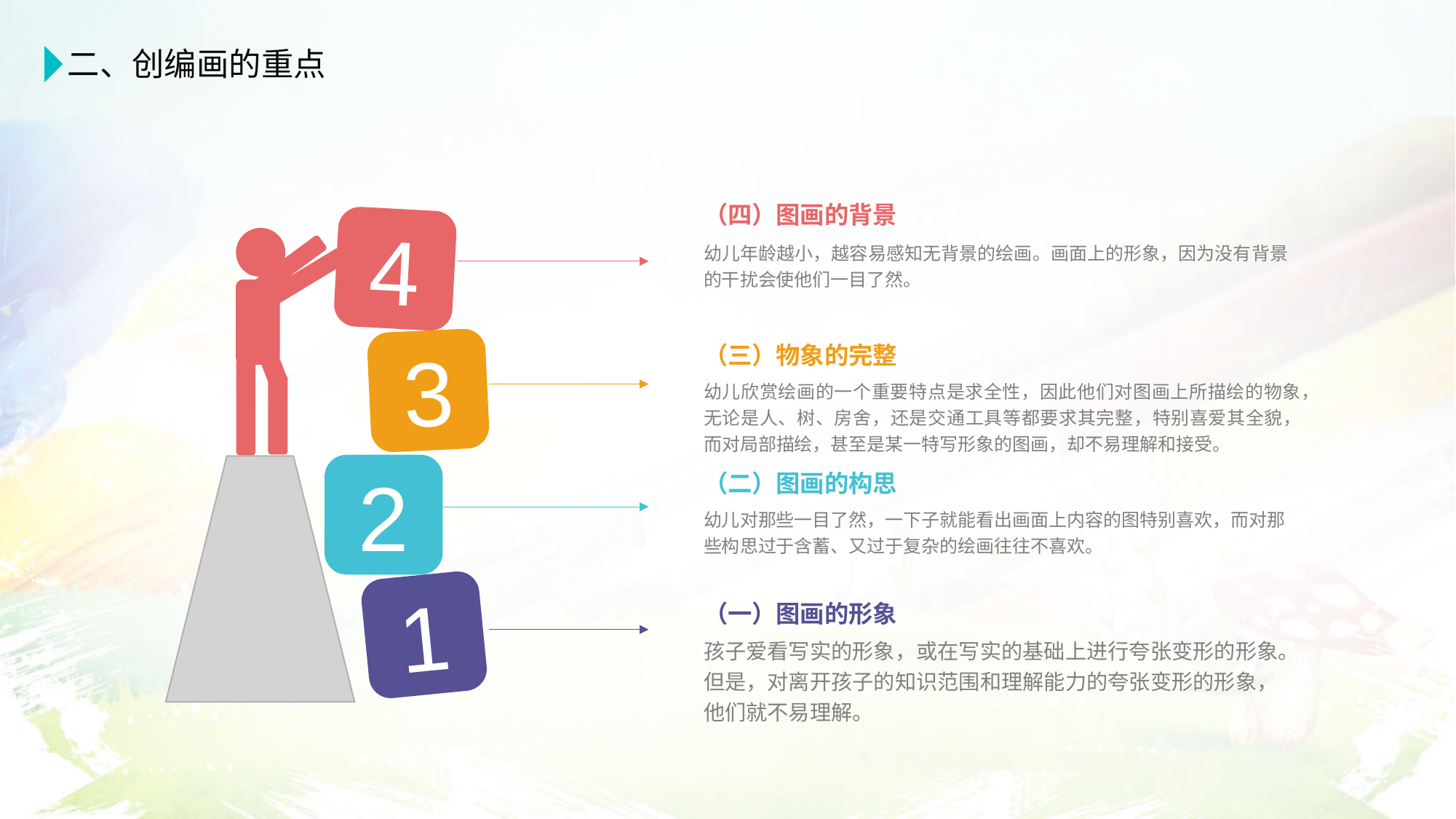

二、创编画的重点

（四）图画的背景
幼儿年龄越小，越容易感知无背景的绘画。画面上的形象，因为没有背景的干扰会使他们一目了然。
4

（三）物象的完整
幼儿欣赏绘画的一个重要特点是求全性，因此他们对图画上所描绘的物象，无论是人、树、房舍，还是交通工具等都要求其完整，特别喜爱其全貌，而对局部描绘，甚至是某一特写形象的图画，却不易理解和接受。
3
（二）图画的构思
幼儿对那些一目了然，一下子就能看出画面上内容的图特别喜欢，而对那些构思过于含蓄、又过于复杂的绘画往往不喜欢。
2
1
（一）图画的形象
孩子爱看写实的形象，或在写实的基础上进行夸张变形的形象。但是，对离开孩子的知识范围和理解能力的夸张变形的形象，他们就不易理解。